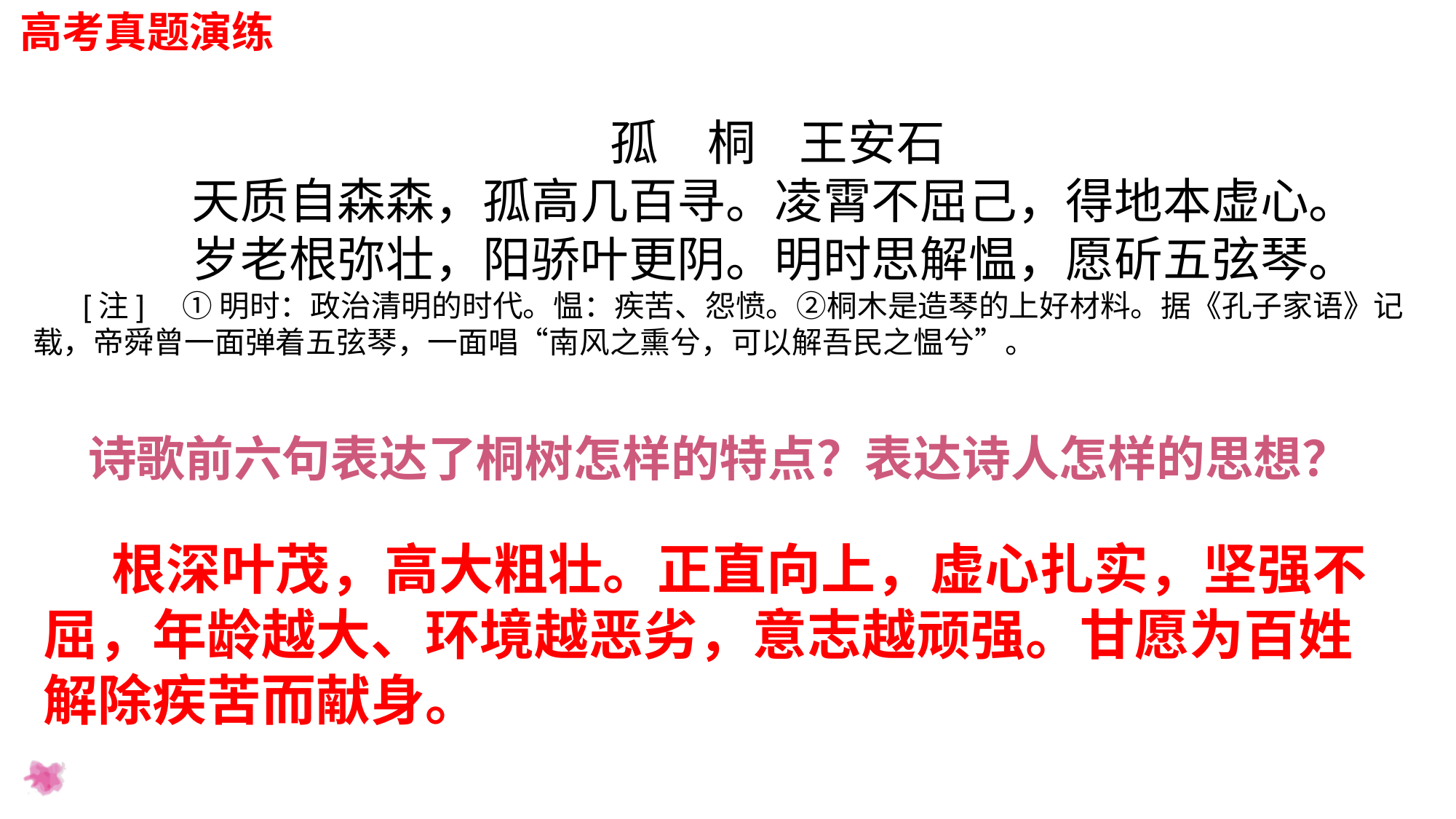

高考真题演练
                孤　桐    王安石
        天质自森森，孤高几百寻。凌霄不屈己，得地本虚心。
        岁老根弥壮，阳骄叶更阴。明时思解愠，愿斫五弦琴。
      [注]　① 明时：政治清明的时代。愠：疾苦、怨愤。②桐木是造琴的上好材料。据《孔子家语》记载，帝舜曾一面弹着五弦琴，一面唱“南风之熏兮，可以解吾民之愠兮”。

 诗歌前六句表达了桐树怎样的特点？表达诗人怎样的思想？
        根深叶茂，高大粗壮。正直向上，虚心扎实，坚强不屈，年龄越大、环境越恶劣，意志越顽强。甘愿为百姓解除疾苦而献身。